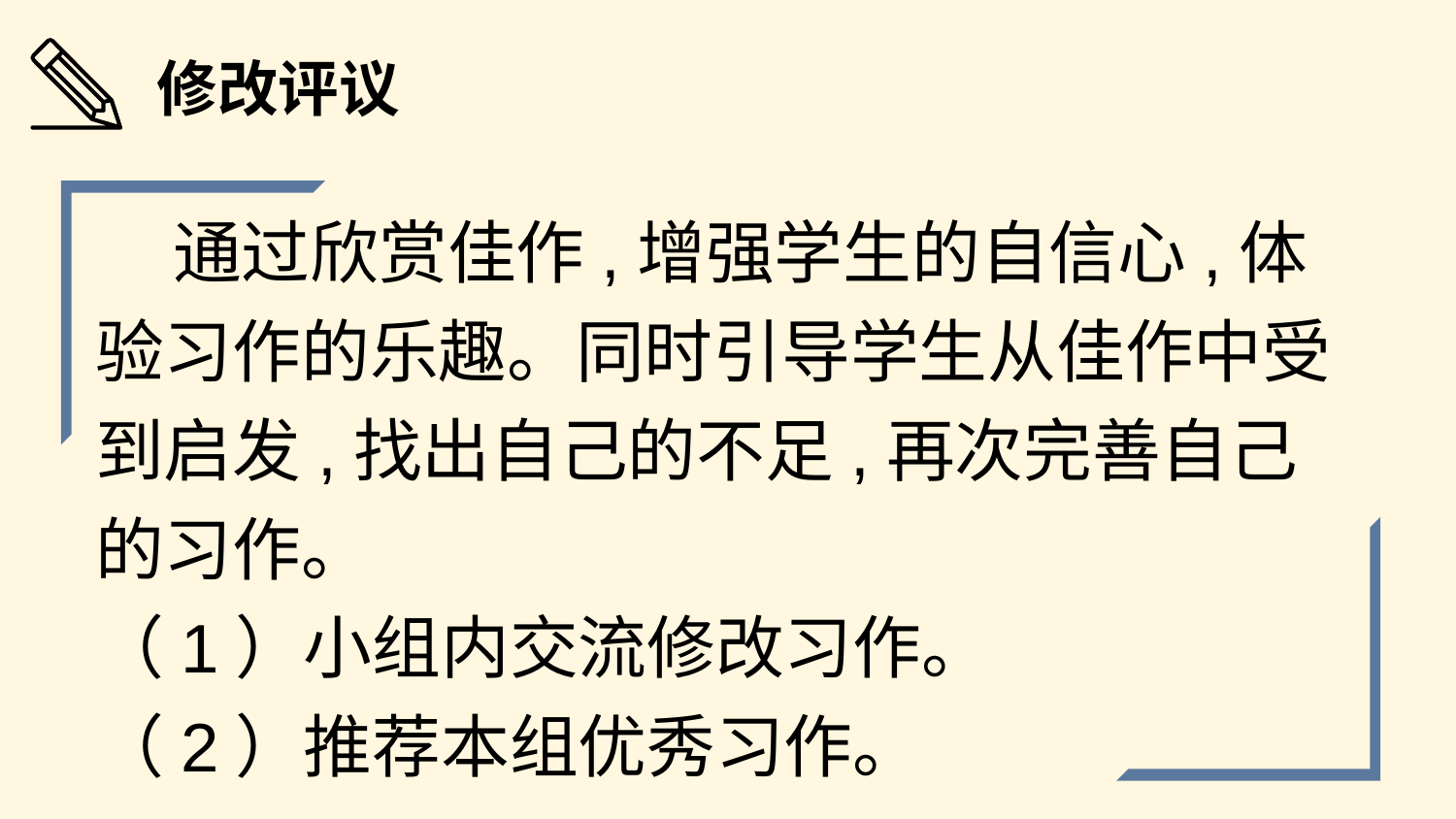

修改评议

    通过欣赏佳作,增强学生的自信心,体验习作的乐趣。同时引导学生从佳作中受到启发,找出自己的不足,再次完善自己的习作。
（1）小组内交流修改习作。
（2）推荐本组优秀习作。